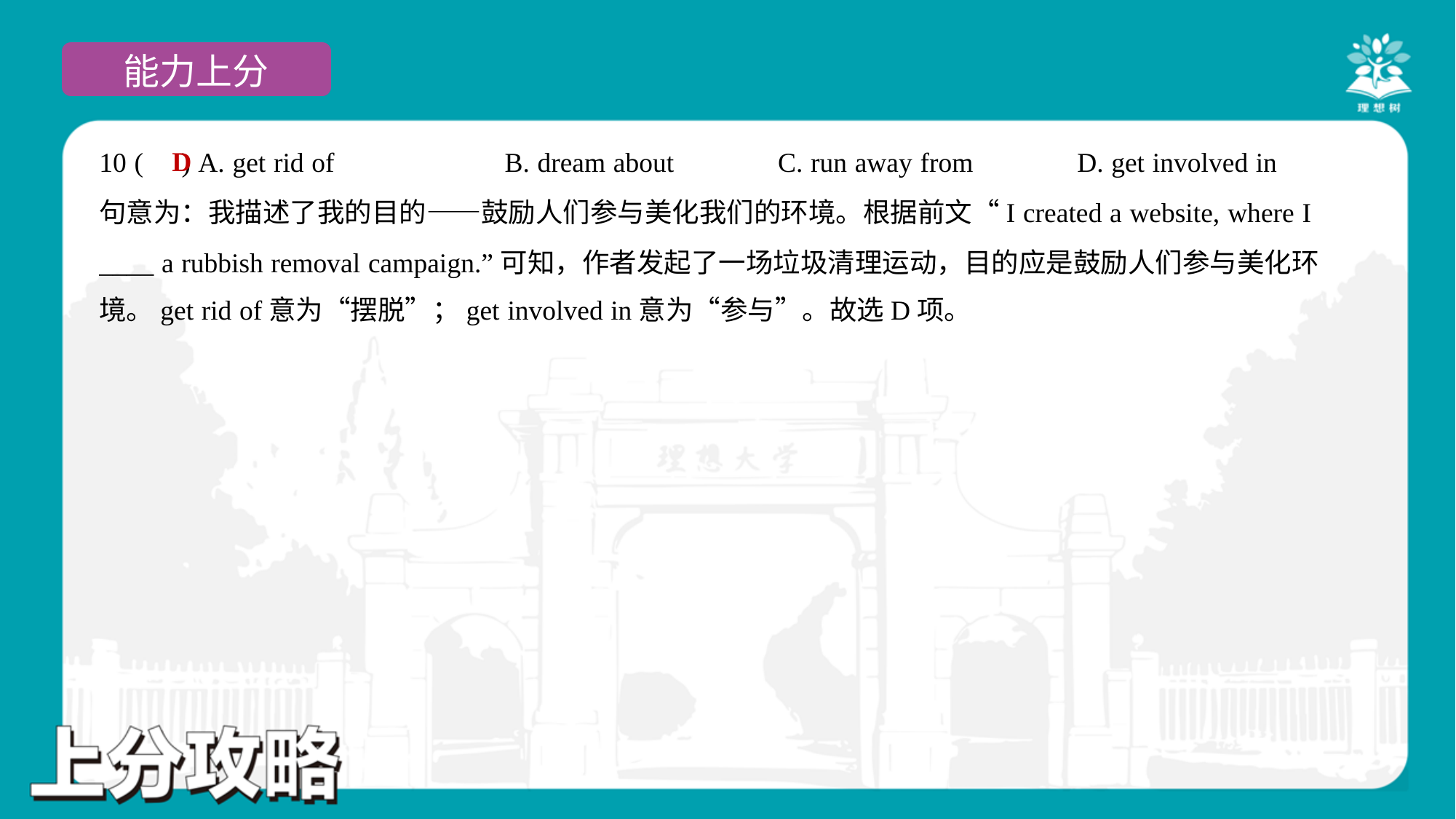

D
10 (     ) A. get rid of	B. dream about	C. run away from	D. get involved in
句意为：我描述了我的目的——鼓励人们参与美化我们的环境。根据前文“I created a website, where I
____ a rubbish removal campaign.”可知，作者发起了一场垃圾清理运动，目的应是鼓励人们参与美化环
境。get rid of意为“摆脱”；get involved in意为“参与”。故选D项。